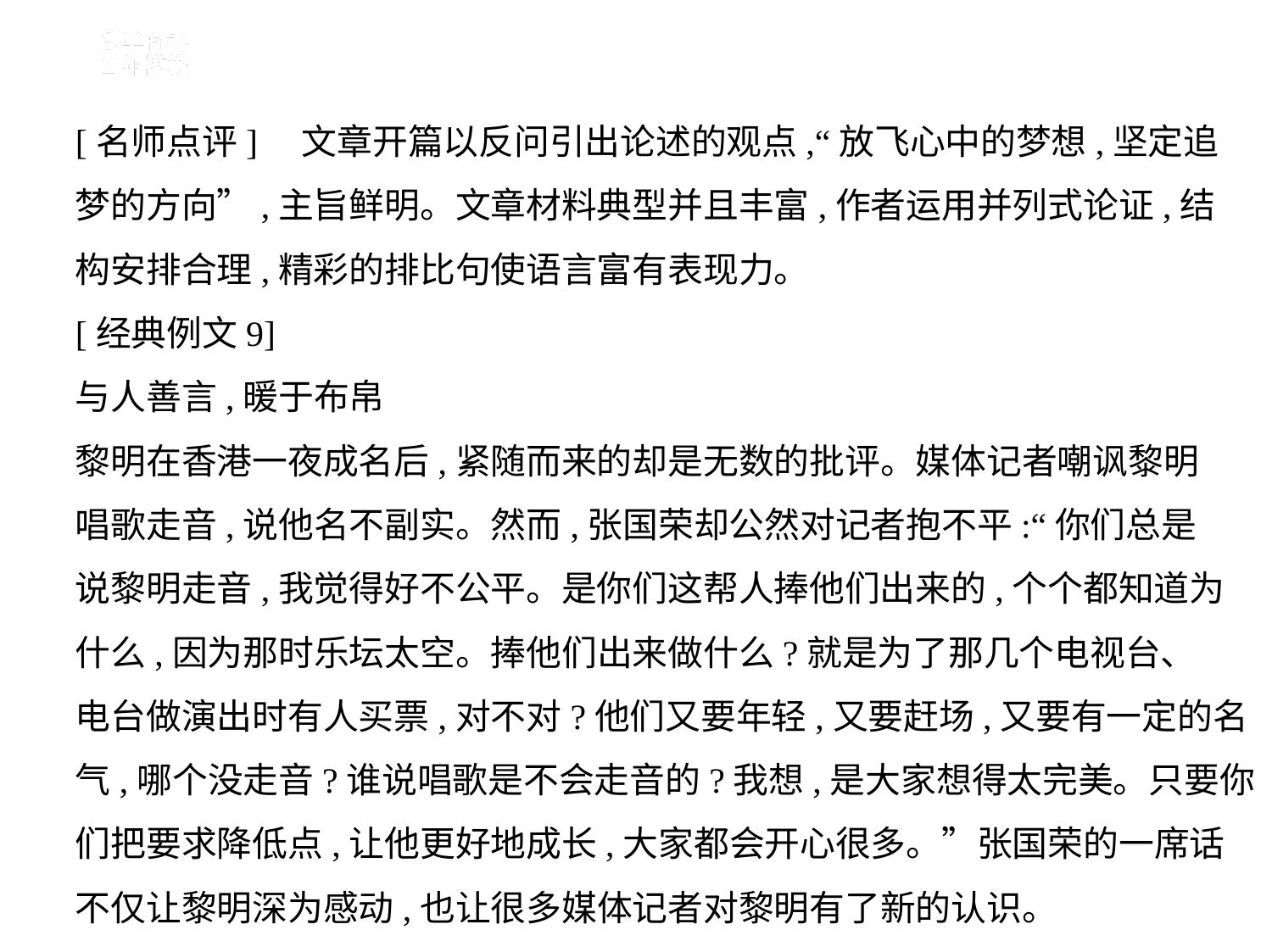

[名师点评]　文章开篇以反问引出论述的观点,“放飞心中的梦想,坚定追
梦的方向”,主旨鲜明。文章材料典型并且丰富,作者运用并列式论证,结
构安排合理,精彩的排比句使语言富有表现力。
[经典例文9]
与人善言,暖于布帛
黎明在香港一夜成名后,紧随而来的却是无数的批评。媒体记者嘲讽黎明
唱歌走音,说他名不副实。然而,张国荣却公然对记者抱不平:“你们总是
说黎明走音,我觉得好不公平。是你们这帮人捧他们出来的,个个都知道为
什么,因为那时乐坛太空。捧他们出来做什么?就是为了那几个电视台、
电台做演出时有人买票,对不对?他们又要年轻,又要赶场,又要有一定的名
气,哪个没走音?谁说唱歌是不会走音的?我想,是大家想得太完美。只要你
们把要求降低点,让他更好地成长,大家都会开心很多。”张国荣的一席话
不仅让黎明深为感动,也让很多媒体记者对黎明有了新的认识。